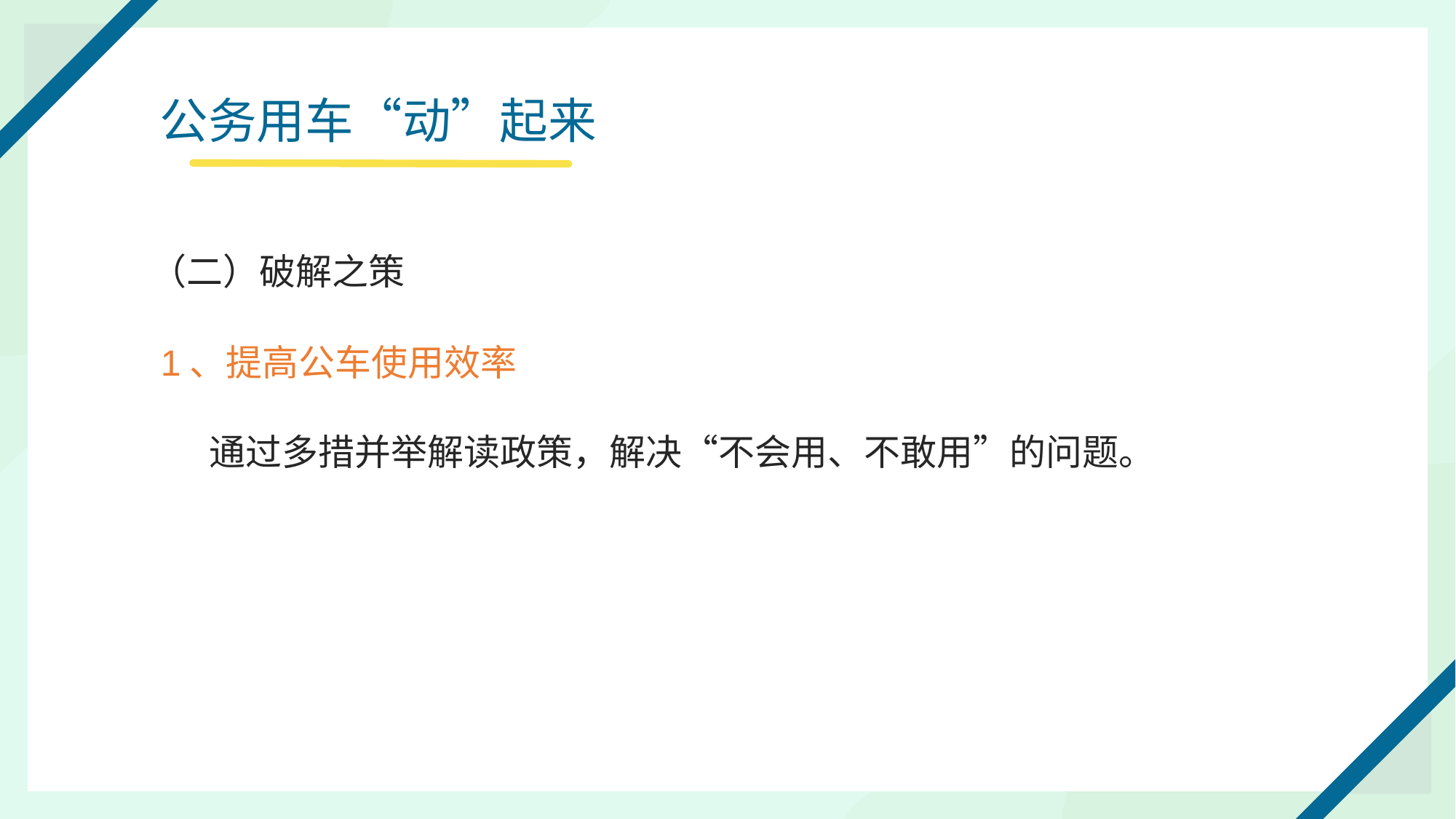

公务用车“动”起来

（二）破解之策

 1、提高公车使用效率

      通过多措并举解读政策，解决“不会用、不敢用”的问题。